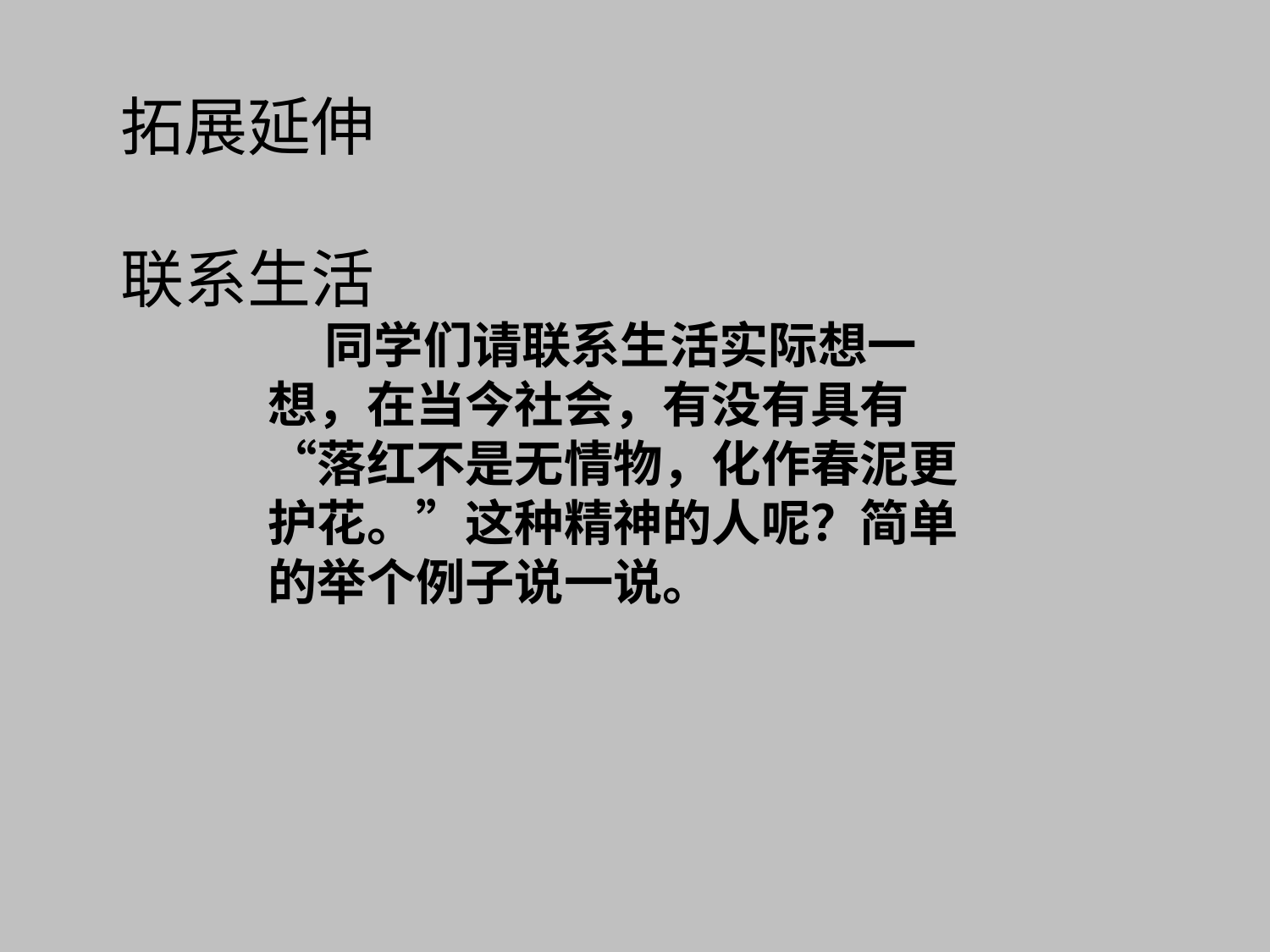

拓展延伸
联系生活
    同学们请联系生活实际想一想，在当今社会，有没有具有“落红不是无情物，化作春泥更护花。”这种精神的人呢？简单的举个例子说一说。